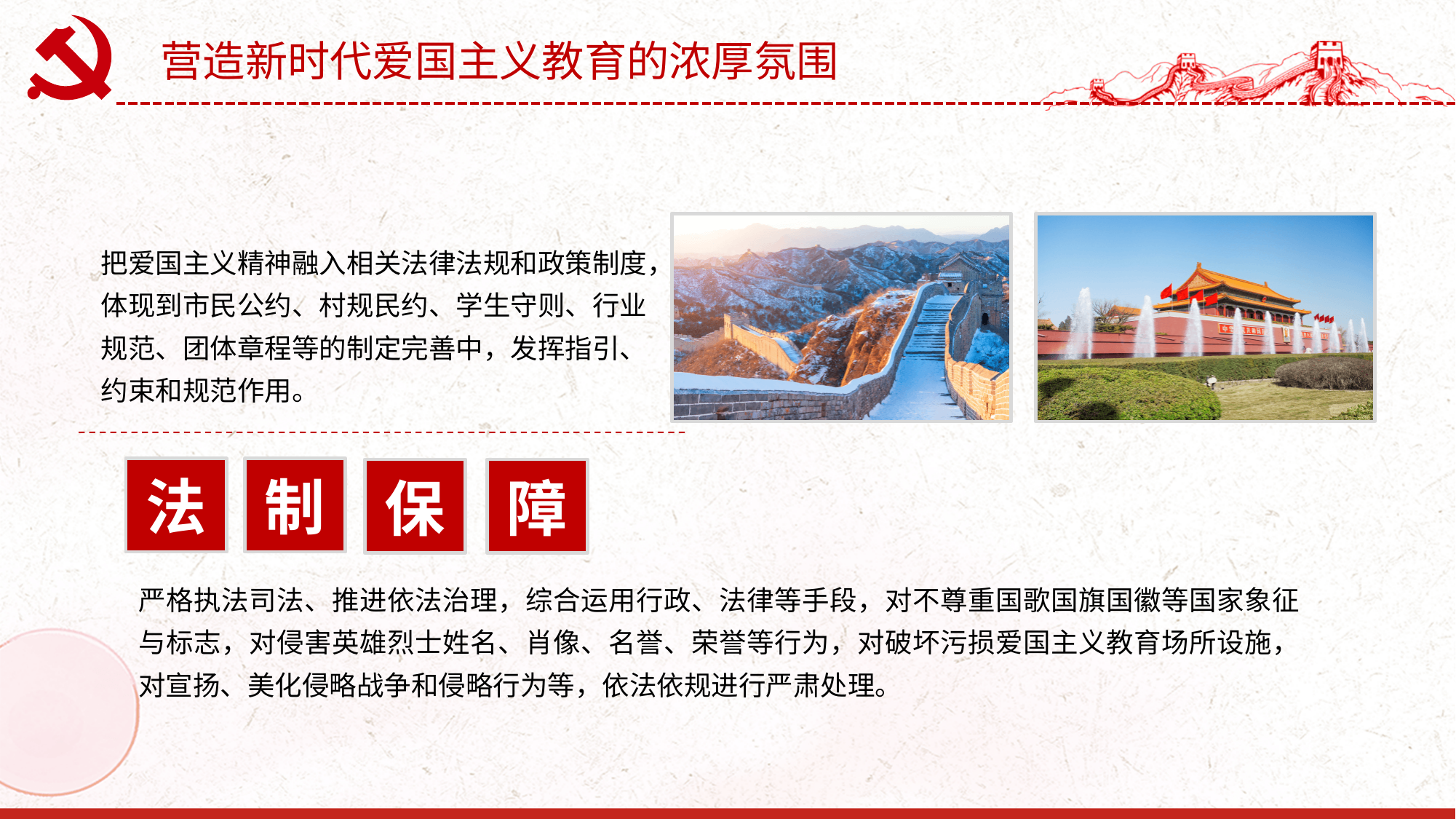

营造新时代爱国主义教育的浓厚氛围

把爱国主义精神融入相关法律法规和政策制度，体现到市民公约、村规民约、学生守则、行业规范、团体章程等的制定完善中，发挥指引、约束和规范作用。
行业PPT模板http://www.1ppt.com/hangye/

制

法

保

障
严格执法司法、推进依法治理，综合运用行政、法律等手段，对不尊重国歌国旗国徽等国家象征与标志，对侵害英雄烈士姓名、肖像、名誉、荣誉等行为，对破坏污损爱国主义教育场所设施，对宣扬、美化侵略战争和侵略行为等，依法依规进行严肃处理。